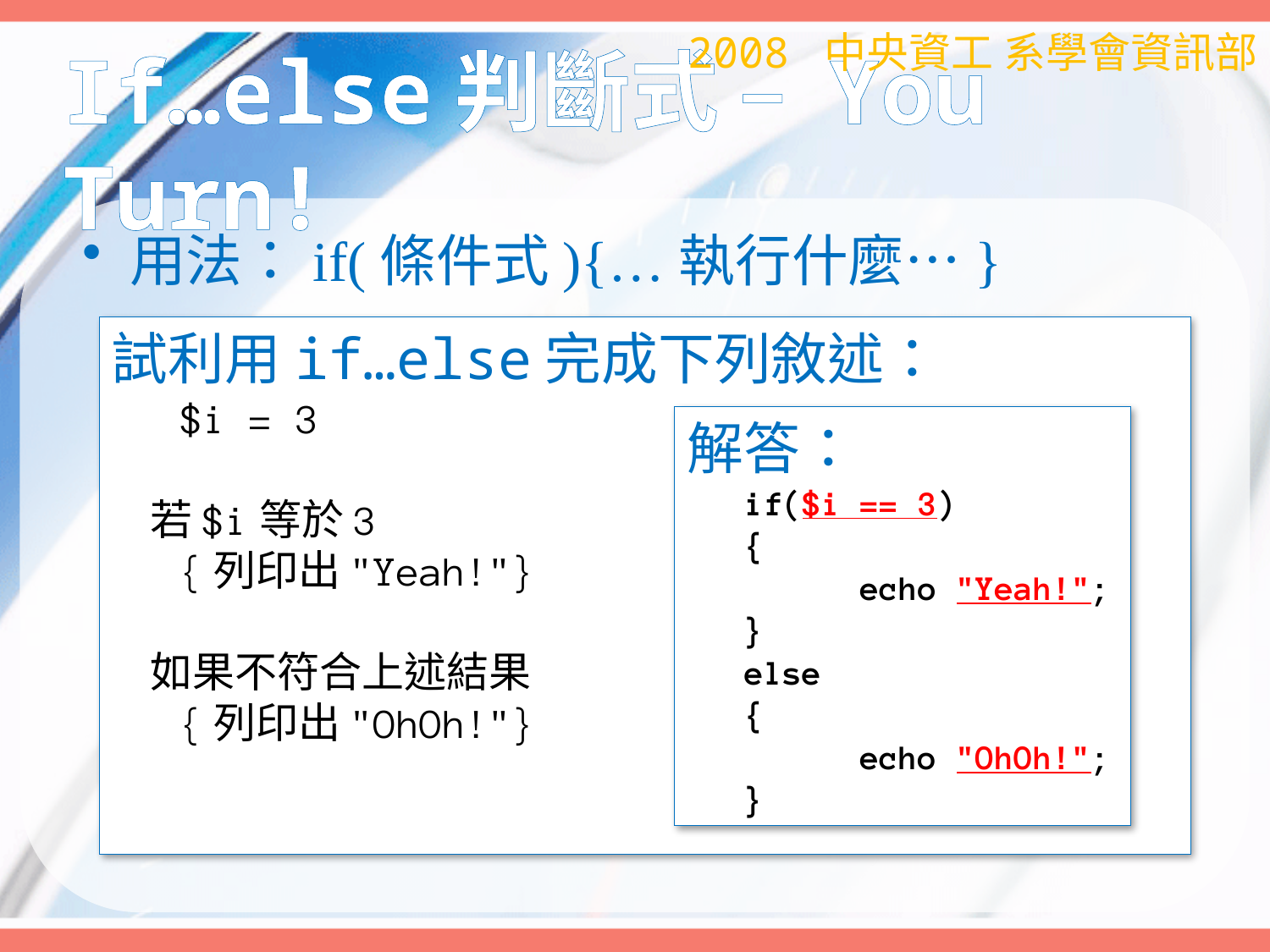

2008 中央資工 系學會資訊部
# If…else判斷式 – You Turn!

用法：if(條件式){…執行什麼…}
試利用if…else完成下列敘述：
   $i = 3

   若$i等於3
   {列印出"Yeah!"}

   如果不符合上述結果
   {列印出"OhOh!"}

解答：
   if($i == 3)
   {
         echo "Yeah!";
   }
   else
   {
         echo "OhOh!";
   }